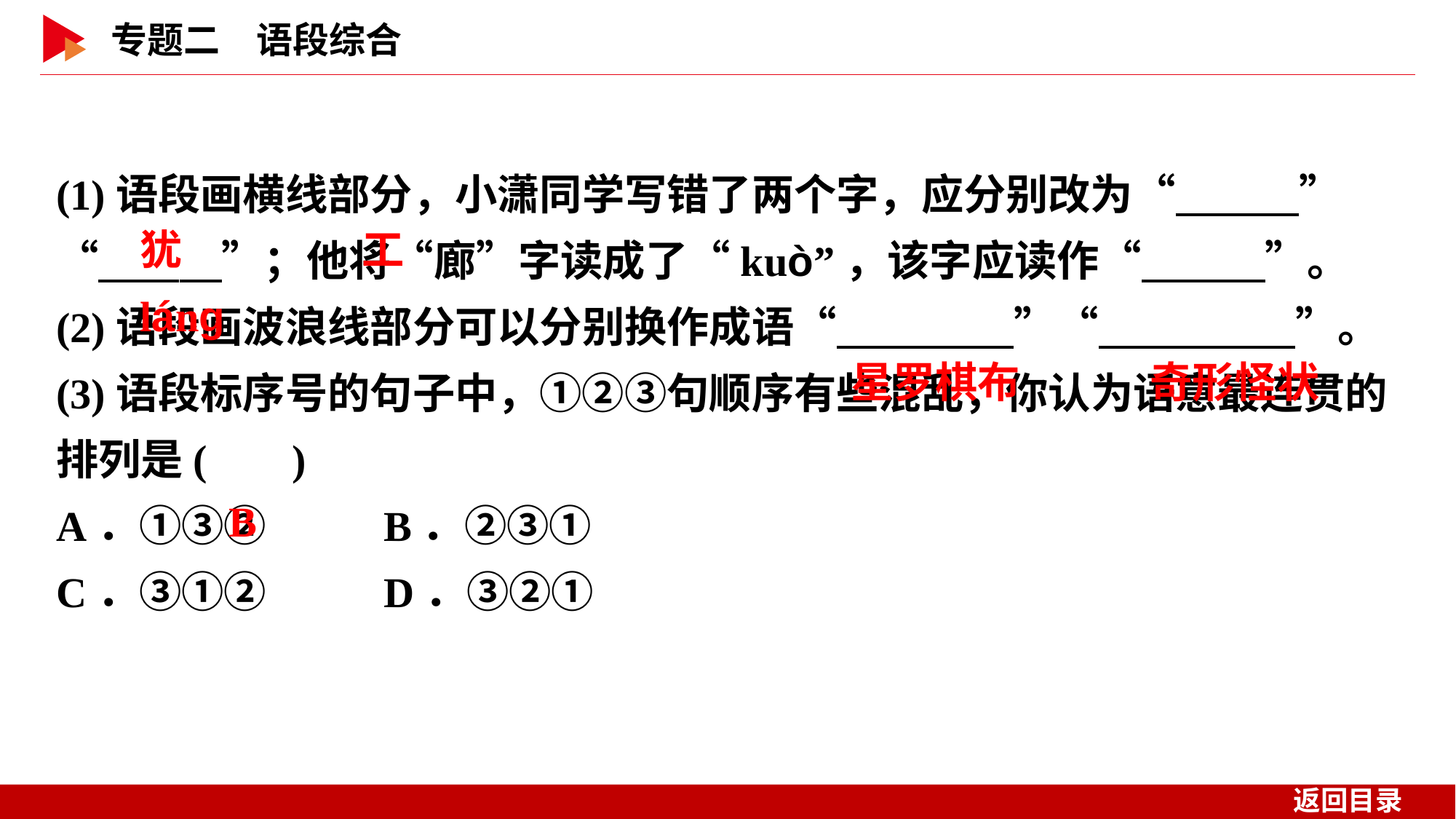

(1)语段画横线部分，小潇同学写错了两个字，应分别改为“　    　”“　    　”；他将“廊”字读成了“kuò”，该字应读作“　    　”。
(2)语段画波浪线部分可以分别换作成语“              　”“                　”。
(3)语段标序号的句子中，①②③句顺序有些混乱，你认为语意最连贯的排列是(        )
A．①③②		B．②③①
C．③①②		D．③②①
犹
工
lánɡ
星罗棋布
奇形怪状
   B